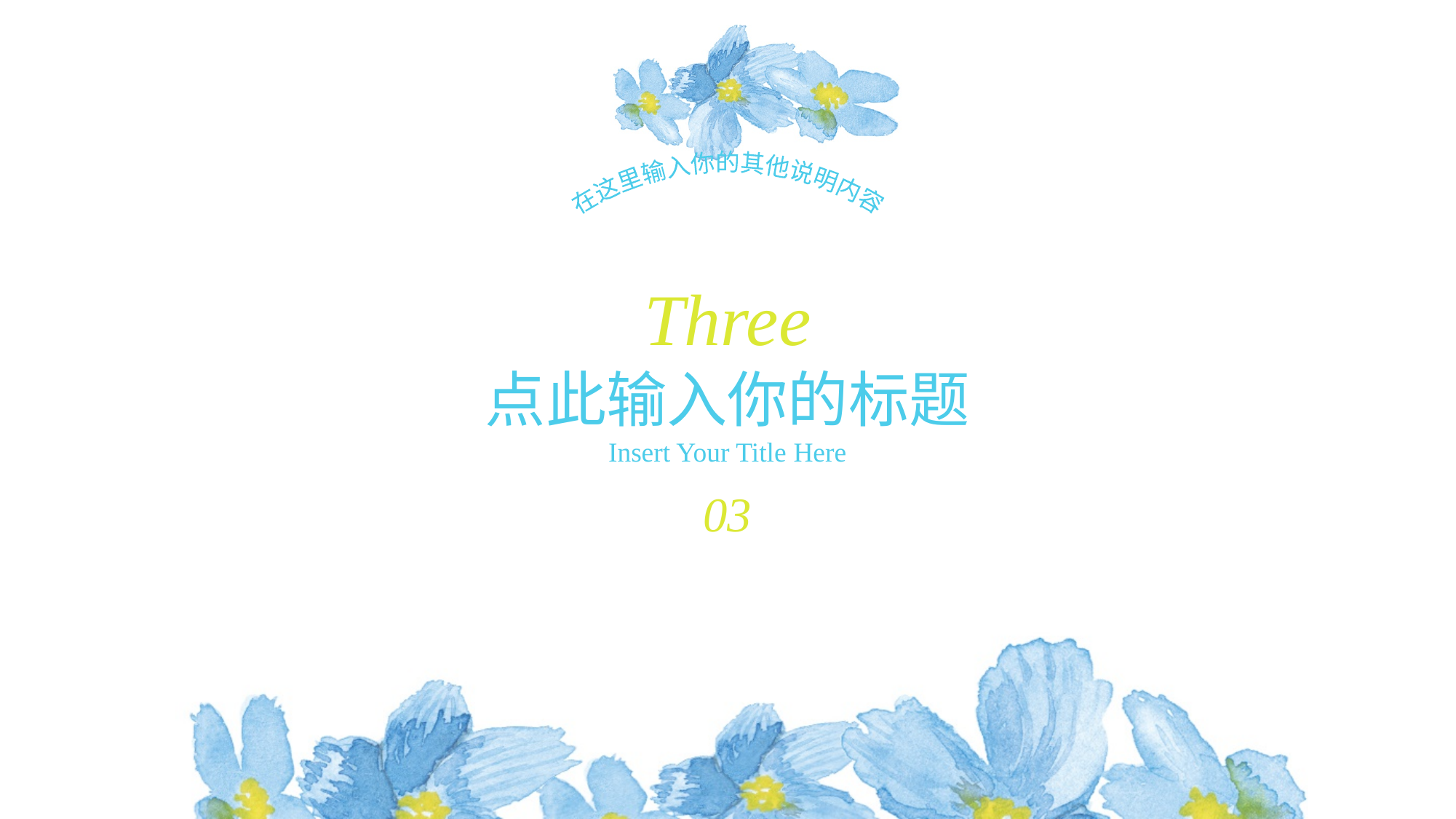

在这里输入你的其他说明内容
Three
点此输入你的标题
Insert Your Title Here
03